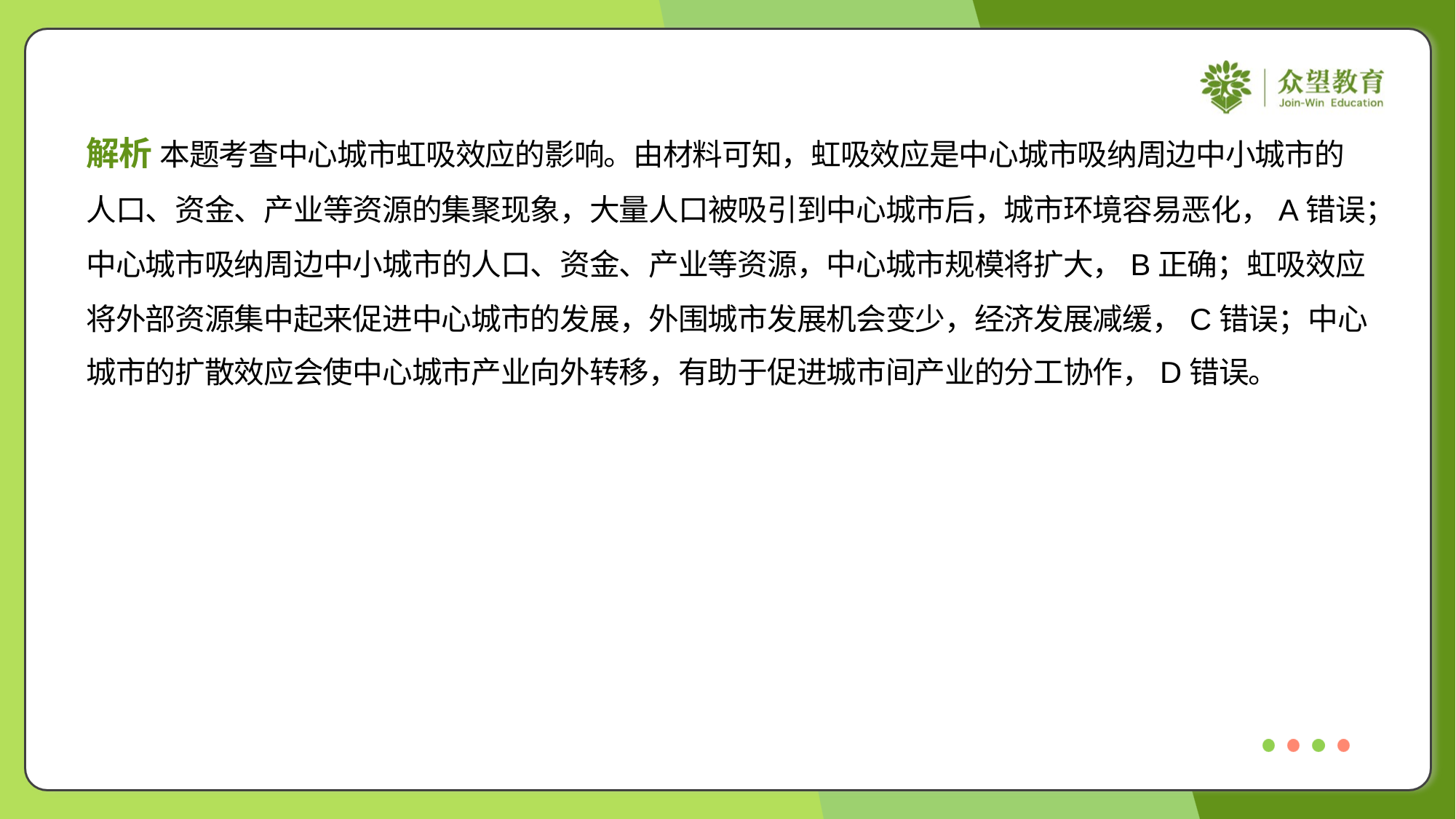

解析 本题考查中心城市虹吸效应的影响。由材料可知，虹吸效应是中心城市吸纳周边中小城市的
人口、资金、产业等资源的集聚现象，大量人口被吸引到中心城市后，城市环境容易恶化，A错误；
中心城市吸纳周边中小城市的人口、资金、产业等资源，中心城市规模将扩大，B正确；虹吸效应
将外部资源集中起来促进中心城市的发展，外围城市发展机会变少，经济发展减缓，C错误；中心
城市的扩散效应会使中心城市产业向外转移，有助于促进城市间产业的分工协作，D错误。